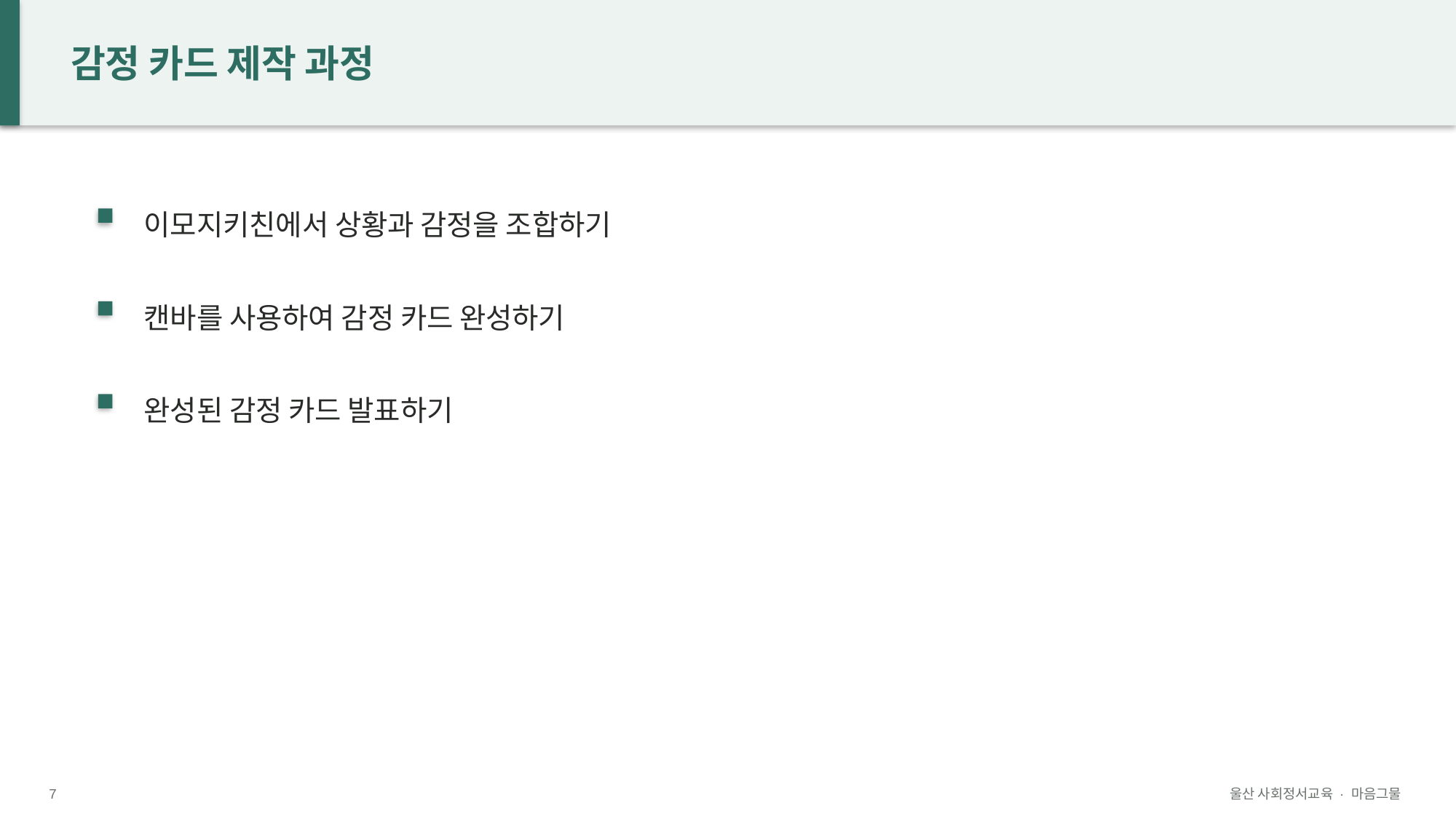

감정 카드 제작 과정
이모지키친에서 상황과 감정을 조합하기

캔바를 사용하여 감정 카드 완성하기

완성된 감정 카드 발표하기

7
울산 사회정서교육 · 마음그물